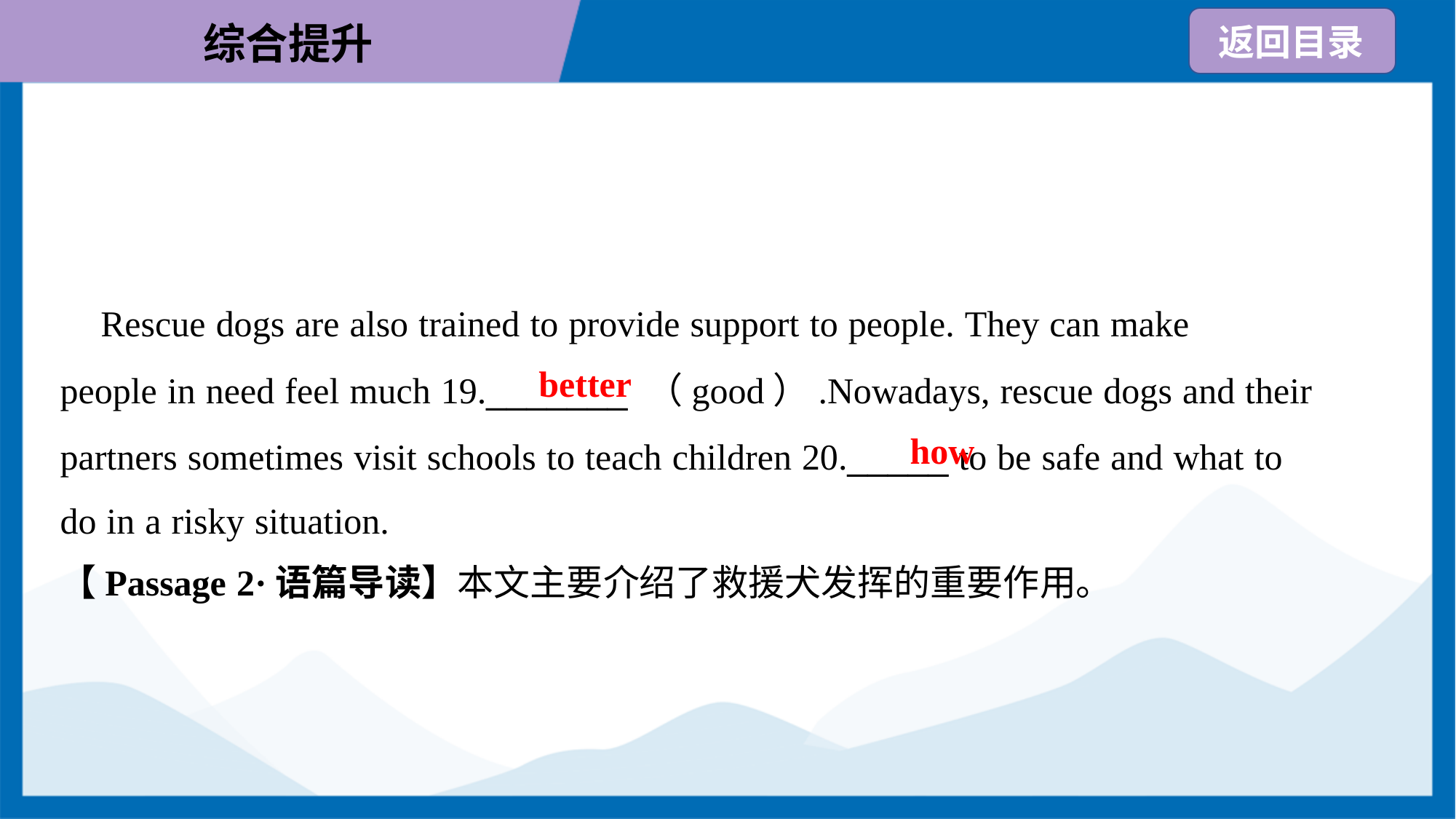

Rescue dogs are also trained to provide support to people. They can make
people in need feel much 19._______ （good）.Nowadays, rescue dogs and their
partners sometimes visit schools to teach children 20._____ to be safe and what to
do in a risky situation.
better
how
【Passage 2·语篇导读】本文主要介绍了救援犬发挥的重要作用。